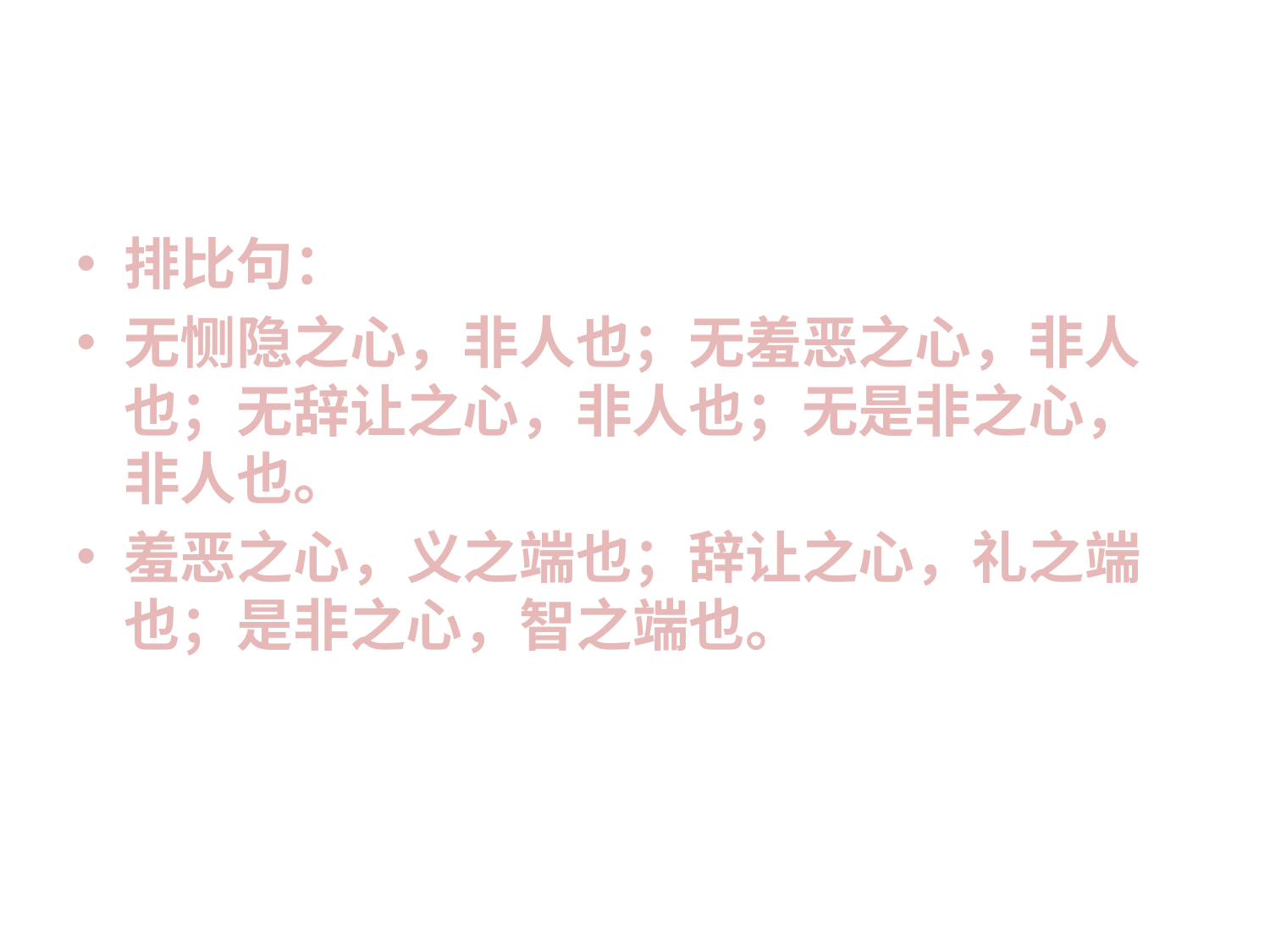

#
排比句：
无恻隐之心，非人也；无羞恶之心，非人也；无辞让之心，非人也；无是非之心，非人也。
羞恶之心，义之端也；辞让之心，礼之端也；是非之心，智之端也。